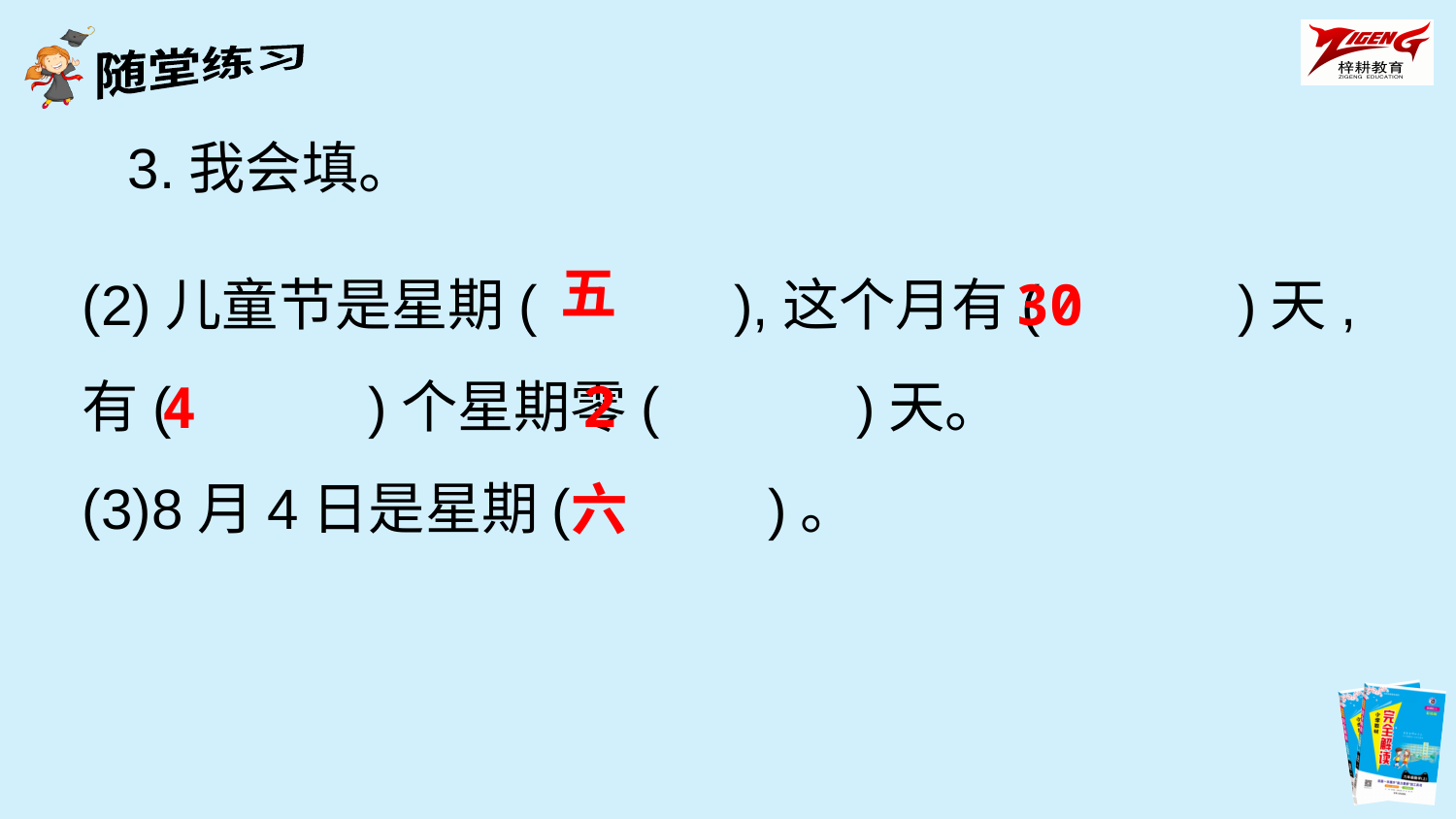

3.我会填。
五
(2)儿童节是星期(　　　),这个月有(　　　)天,有(　　　)个星期零(　　　)天。
(3)8月4日是星期(　　　)。
30
2
4
六